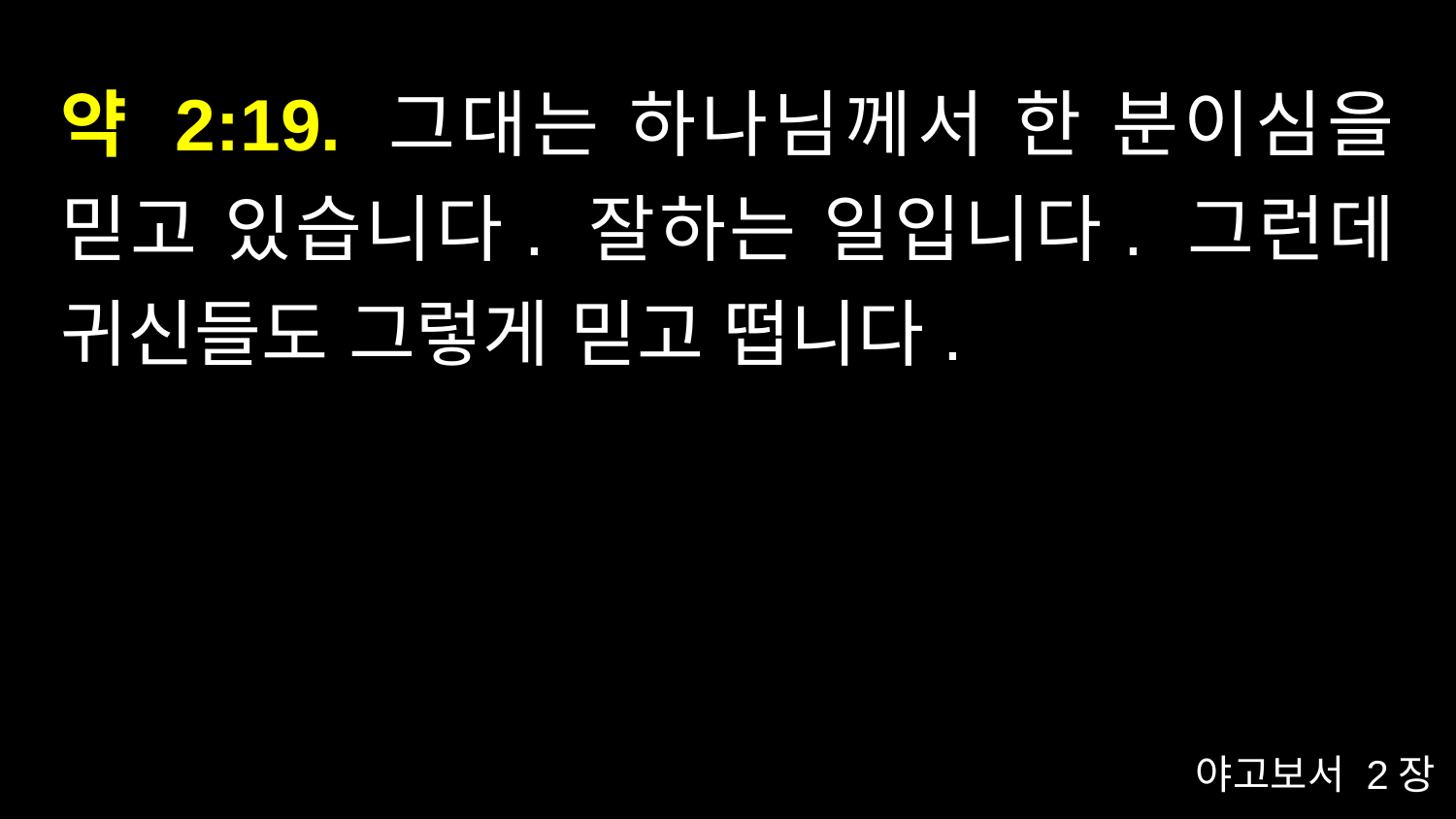

# 약 2:19. 그대는 하나님께서 한 분이심을 믿고 있습니다. 잘하는 일입니다. 그런데 귀신들도 그렇게 믿고 떱니다.
야고보서 2장